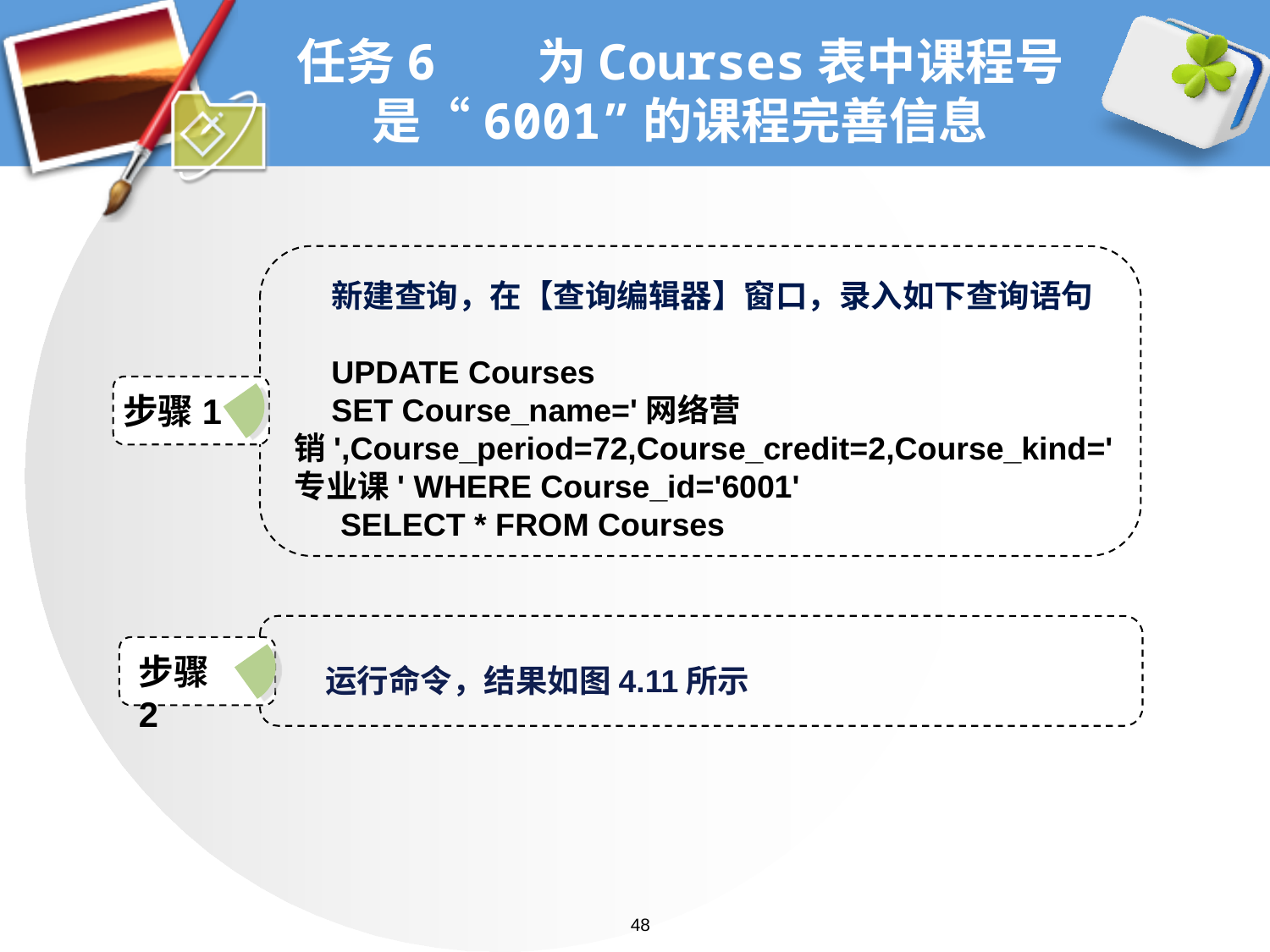

# 任务6   为Courses表中课程号是“6001”的课程完善信息

新建查询，在【查询编辑器】窗口，录入如下查询语句

UPDATE Courses
SET Course_name='网络营销',Course_period=72,Course_credit=2,Course_kind='专业课' WHERE Course_id='6001'
 SELECT * FROM Courses

步骤1

运行命令，结果如图4.11所示

步骤2

48